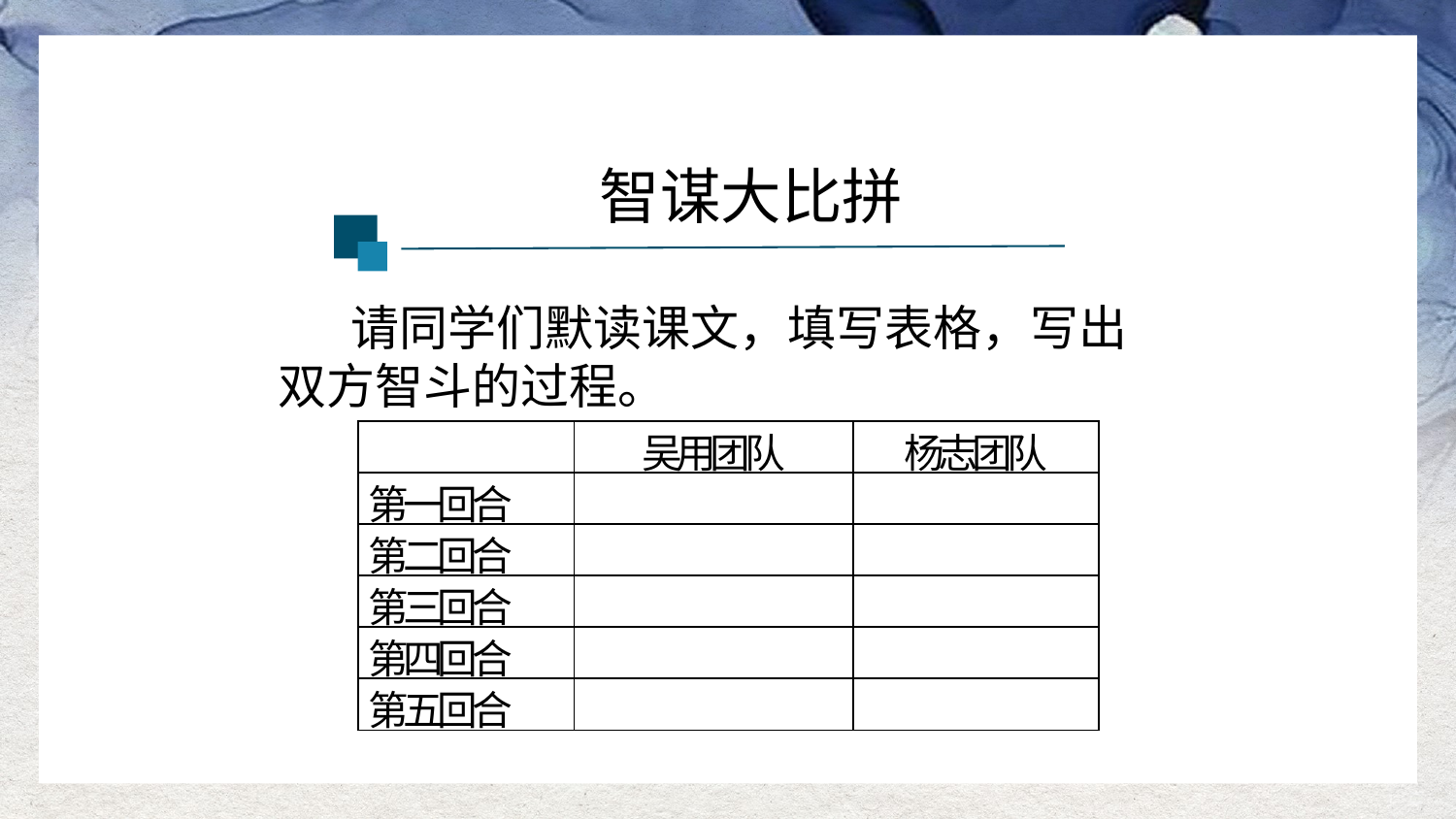

智谋大比拼

请同学们默读课文，填写表格，写出双方智斗的过程。
|  | 吴用团队 | 杨志团队 |
| --- | --- | --- |
| 第一回合 |  |  |
| 第二回合 |  |  |
| 第三回合 |  |  |
| 第四回合 |  |  |
| 第五回合 |  |  |